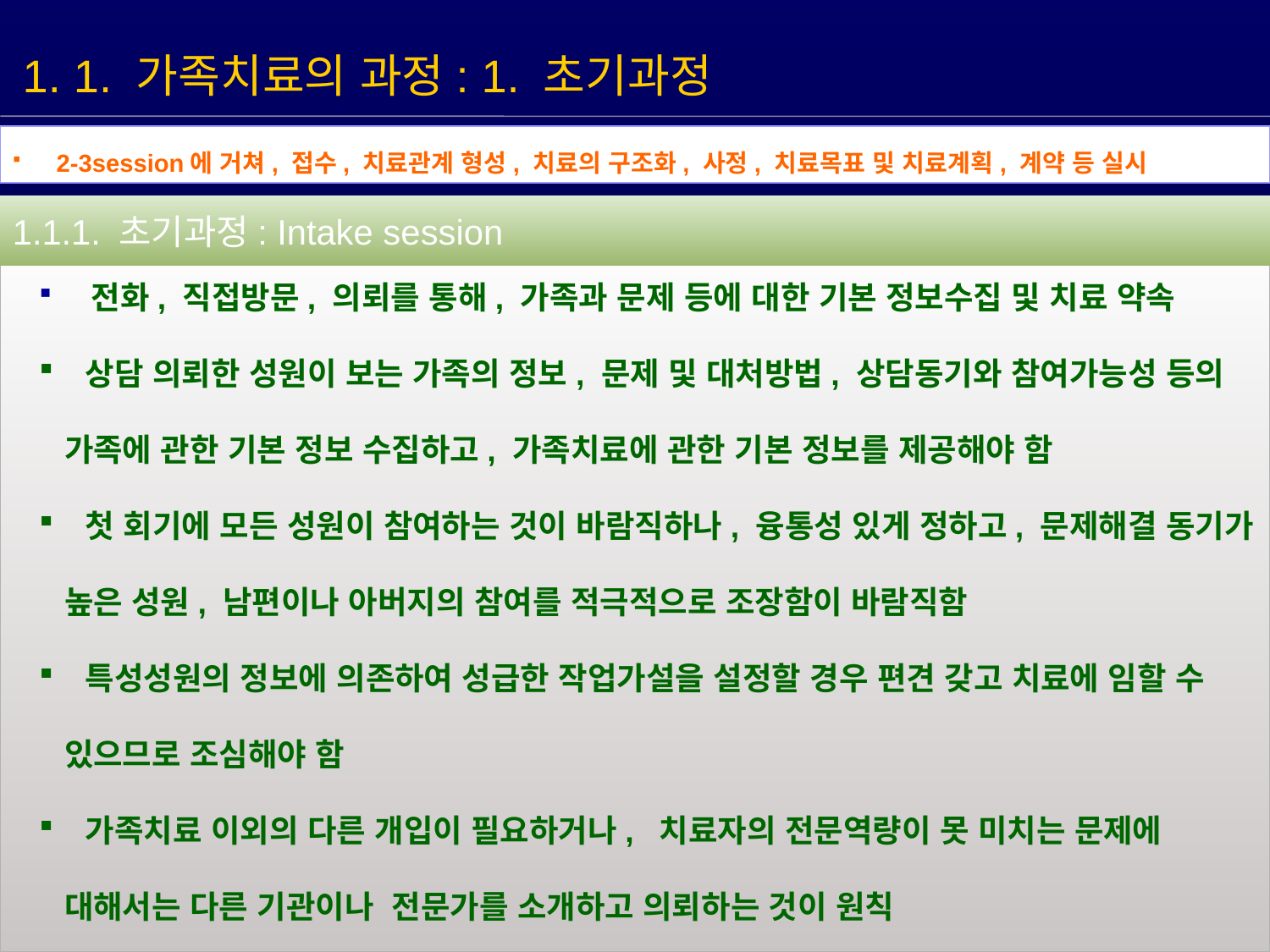

1. 1. 가족치료의 과정: 1. 초기과정

  2-3session에 거쳐, 접수, 치료관계 형성, 치료의 구조화, 사정, 치료목표 및 치료계획, 계약 등 실시
1.1.1. 초기과정: Intake session

  전화, 직접방문, 의뢰를 통해, 가족과 문제 등에 대한 기본 정보수집 및 치료 약속
 상담 의뢰한 성원이 보는 가족의 정보, 문제 및 대처방법, 상담동기와 참여가능성 등의
  가족에 관한 기본 정보 수집하고, 가족치료에 관한 기본 정보를 제공해야 함
 첫 회기에 모든 성원이 참여하는 것이 바람직하나, 융통성 있게 정하고, 문제해결 동기가
  높은 성원, 남편이나 아버지의 참여를 적극적으로 조장함이 바람직함
 특성성원의 정보에 의존하여 성급한 작업가설을 설정할 경우 편견 갖고 치료에 임할 수
  있으므로 조심해야 함
 가족치료 이외의 다른 개입이 필요하거나,  치료자의 전문역량이 못 미치는 문제에
  대해서는 다른 기관이나  전문가를 소개하고 의뢰하는 것이 원칙